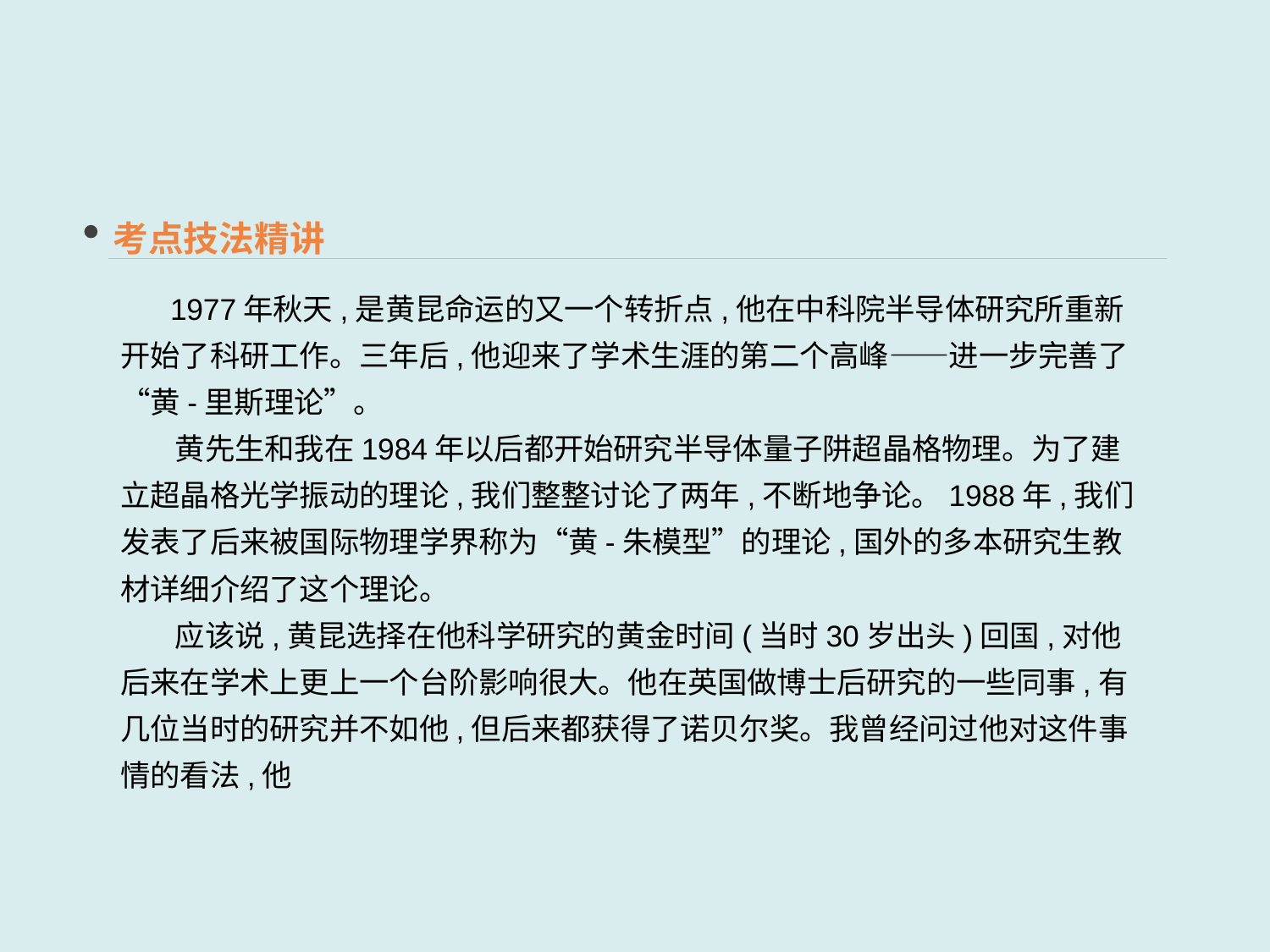

考点技法精讲

      1977年秋天,是黄昆命运的又一个转折点,他在中科院半导体研究所重新开始了科研工作。三年后,他迎来了学术生涯的第二个高峰——进一步完善了“黄-里斯理论”。
       黄先生和我在1984年以后都开始研究半导体量子阱超晶格物理。为了建立超晶格光学振动的理论,我们整整讨论了两年,不断地争论。1988年,我们发表了后来被国际物理学界称为“黄-朱模型”的理论,国外的多本研究生教材详细介绍了这个理论。
       应该说,黄昆选择在他科学研究的黄金时间(当时30岁出头)回国,对他后来在学术上更上一个台阶影响很大。他在英国做博士后研究的一些同事,有几位当时的研究并不如他,但后来都获得了诺贝尔奖。我曾经问过他对这件事情的看法,他